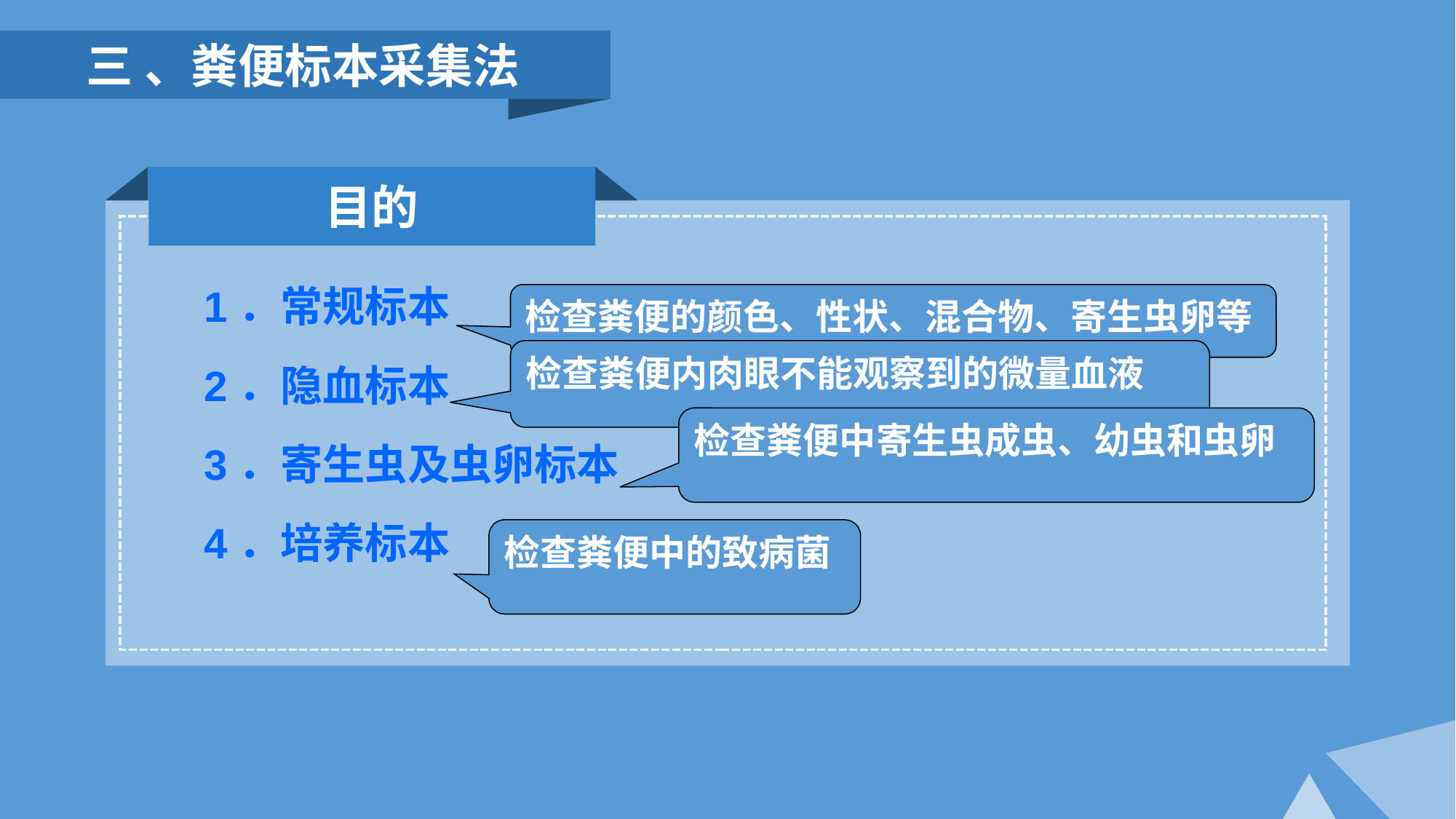

三 、粪便标本采集法

1．常规标本
2．隐血标本
3．寄生虫及虫卵标本
4．培养标本

目的

检查粪便的颜色、性状、混合物、寄生虫卵等

检查粪便内肉眼不能观察到的微量血液

检查粪便中寄生虫成虫、幼虫和虫卵
检查粪便中的致病菌